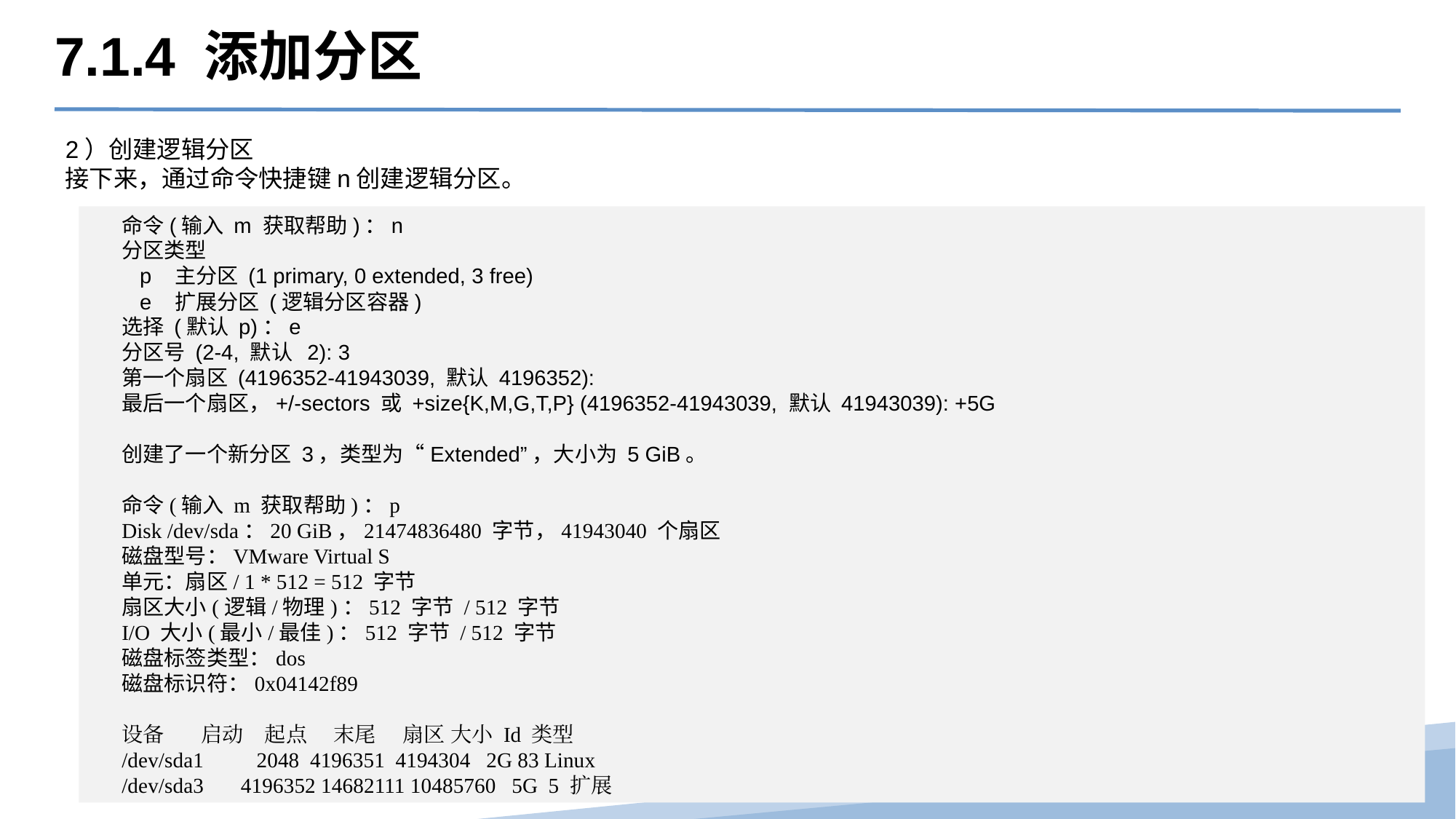

7.1.4 添加分区
2）创建逻辑分区
接下来，通过命令快捷键n创建逻辑分区。
命令(输入 m 获取帮助)：n
分区类型
   p   主分区 (1 primary, 0 extended, 3 free)
   e   扩展分区 (逻辑分区容器)
选择 (默认 p)：e
分区号 (2-4, 默认  2): 3
第一个扇区 (4196352-41943039, 默认 4196352):
最后一个扇区，+/-sectors 或 +size{K,M,G,T,P} (4196352-41943039, 默认 41943039): +5G

创建了一个新分区 3，类型为“Extended”，大小为 5 GiB。

命令(输入 m 获取帮助)：p
Disk /dev/sda：20 GiB，21474836480 字节，41943040 个扇区
磁盘型号：VMware Virtual S
单元：扇区/ 1 * 512 = 512 字节
扇区大小(逻辑/物理)：512 字节 / 512 字节
I/O 大小(最小/最佳)：512 字节 / 512 字节
磁盘标签类型：dos
磁盘标识符：0x04142f89

设备       启动    起点     末尾     扇区 大小 Id 类型
/dev/sda1          2048  4196351  4194304   2G 83 Linux
/dev/sda3       4196352 14682111 10485760   5G  5 扩展